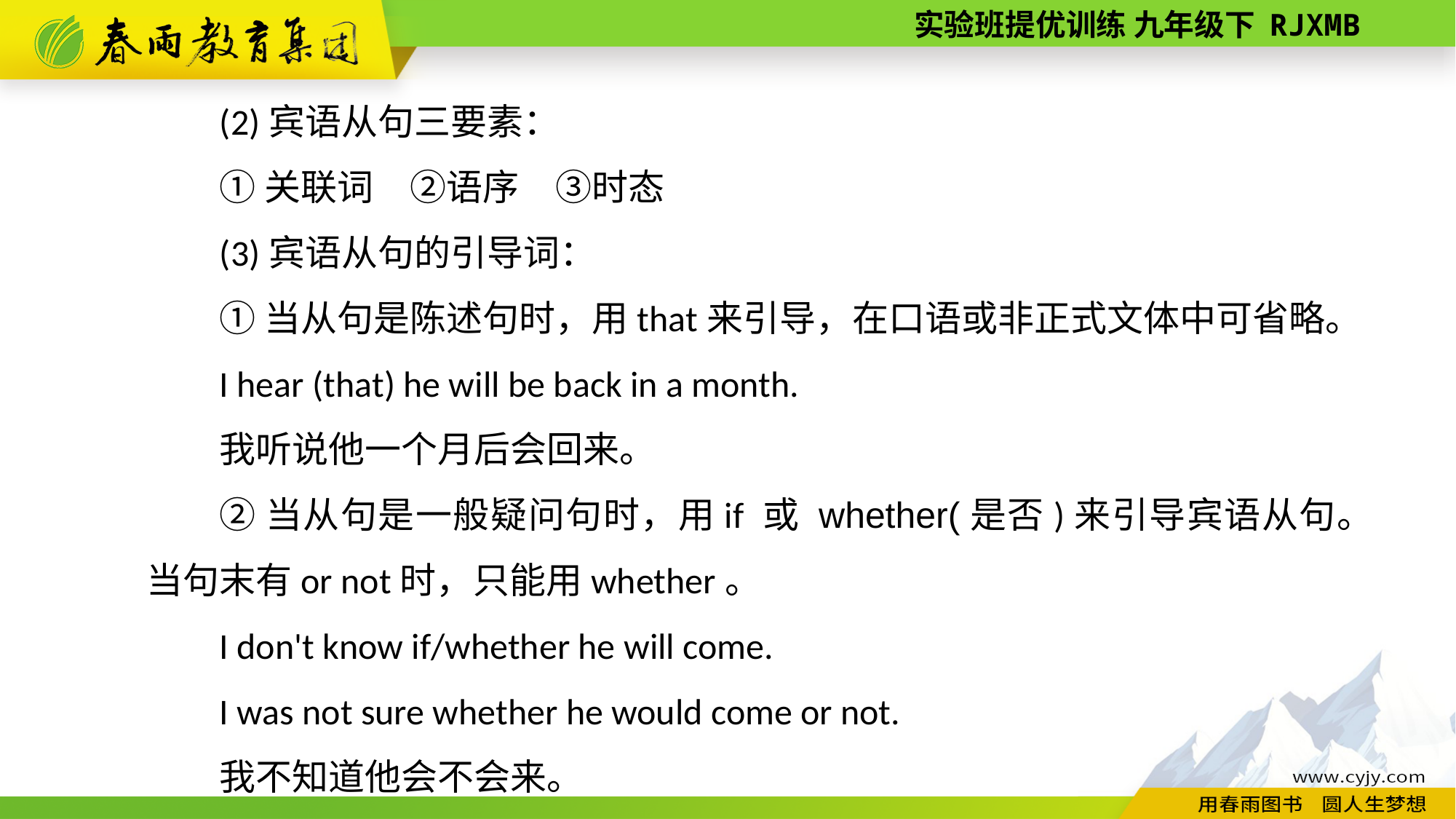

(2)宾语从句三要素：
①关联词　②语序　③时态
(3)宾语从句的引导词：
①当从句是陈述句时，用that来引导，在口语或非正式文体中可省略。
I hear (that) he will be back in a month.
我听说他一个月后会回来。
②当从句是一般疑问句时，用if 或 whether(是否)来引导宾语从句。当句末有or not时，只能用whether。
I don't know if/whether he will come.
I was not sure whether he would come or not.
我不知道他会不会来。